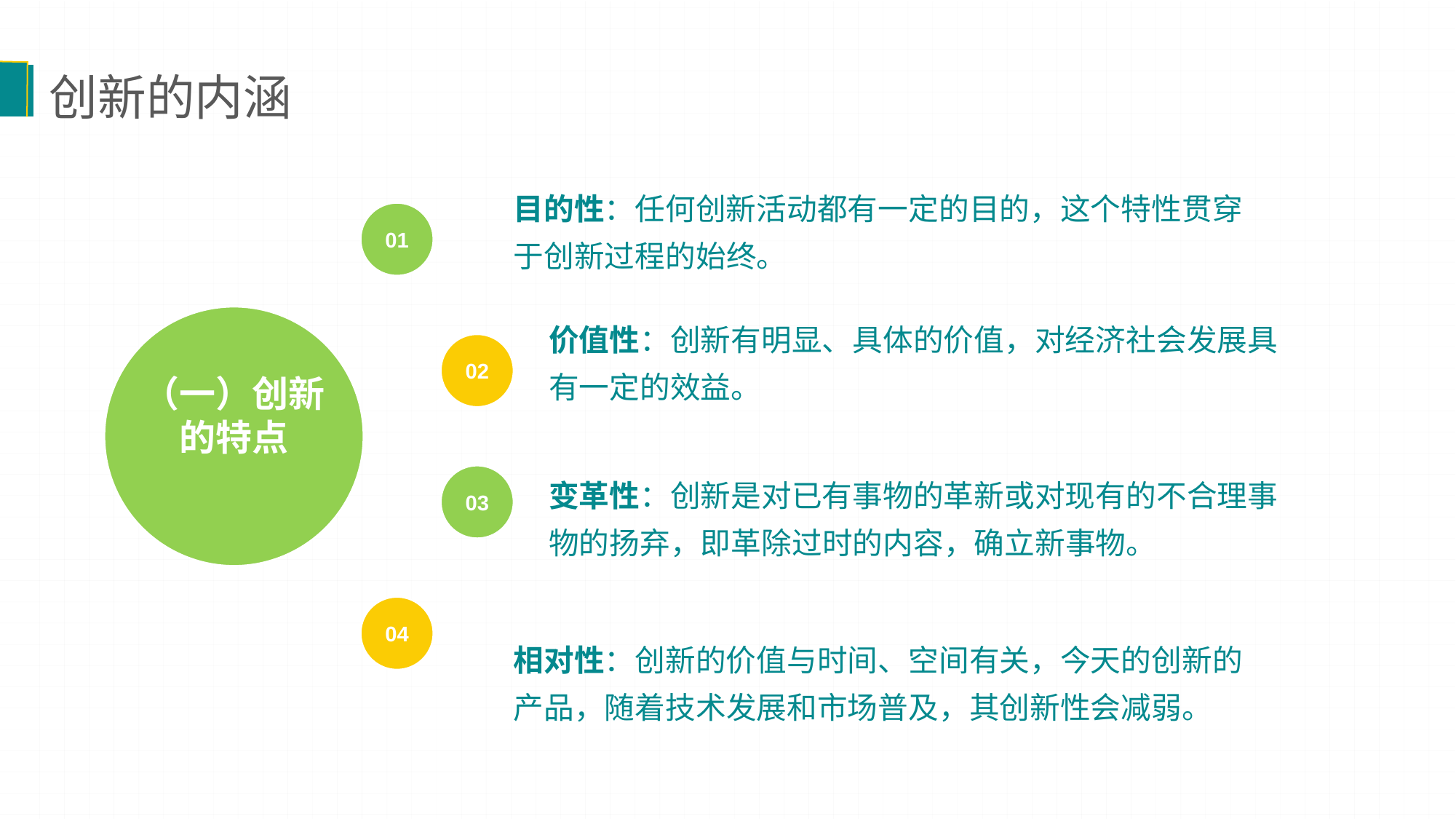

创新的内涵

目的性：任何创新活动都有一定的目的，这个特性贯穿于创新过程的始终。

01
（一）创新的特点

价值性：创新有明显、具体的价值，对经济社会发展具有一定的效益。
02
03
变革性：创新是对已有事物的革新或对现有的不合理事物的扬弃，即革除过时的内容，确立新事物。
04
相对性：创新的价值与时间、空间有关，今天的创新的产品，随着技术发展和市场普及，其创新性会减弱。